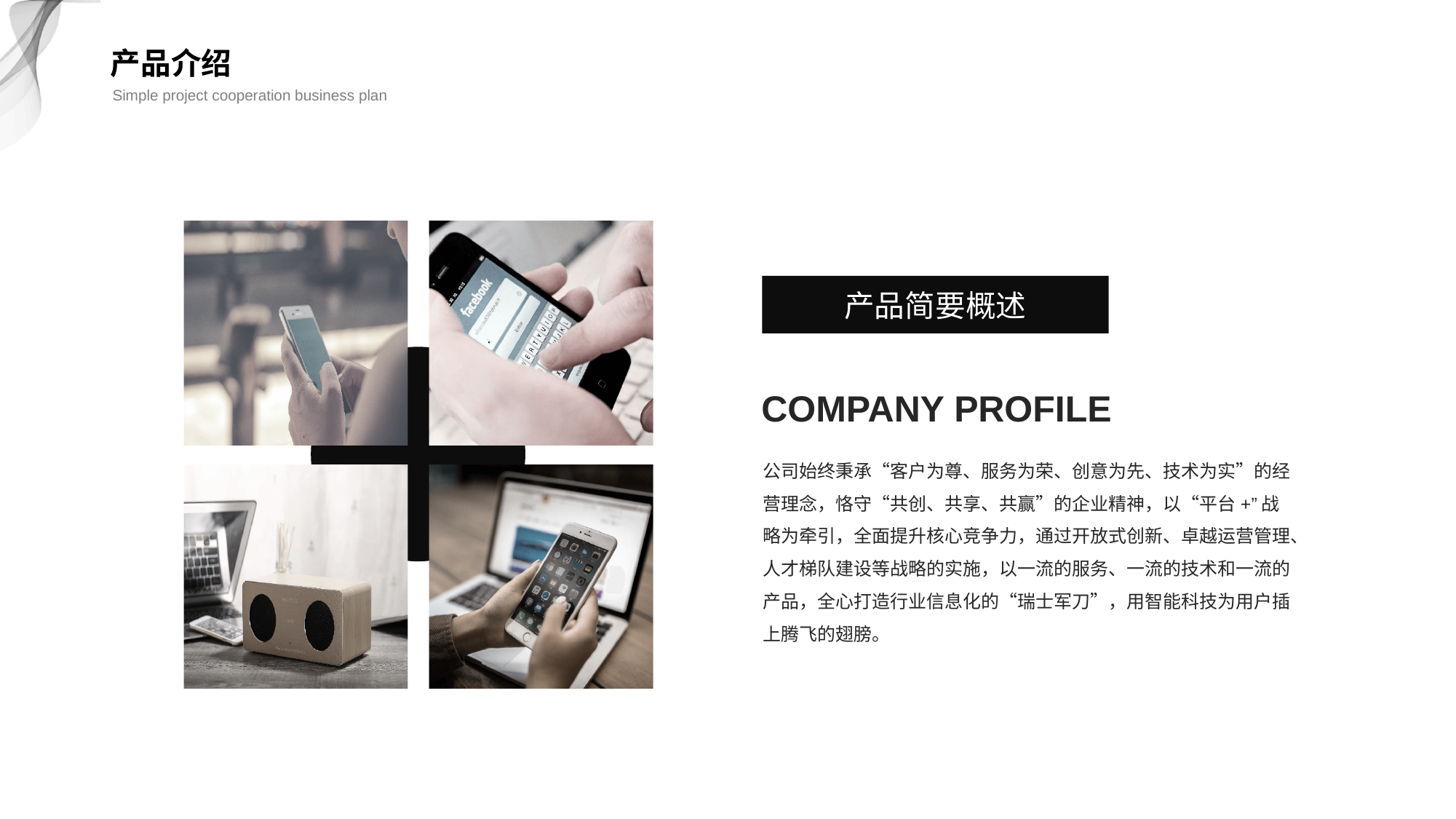

产品介绍
Simple project cooperation business plan

产品简要概述

COMPANY PROFILE
公司始终秉承“客户为尊、服务为荣、创意为先、技术为实”的经营理念，恪守“共创、共享、共赢”的企业精神，以“平台+”战略为牵引，全面提升核心竞争力，通过开放式创新、卓越运营管理、人才梯队建设等战略的实施，以一流的服务、一流的技术和一流的产品，全心打造行业信息化的“瑞士军刀”，用智能科技为用户插上腾飞的翅膀。